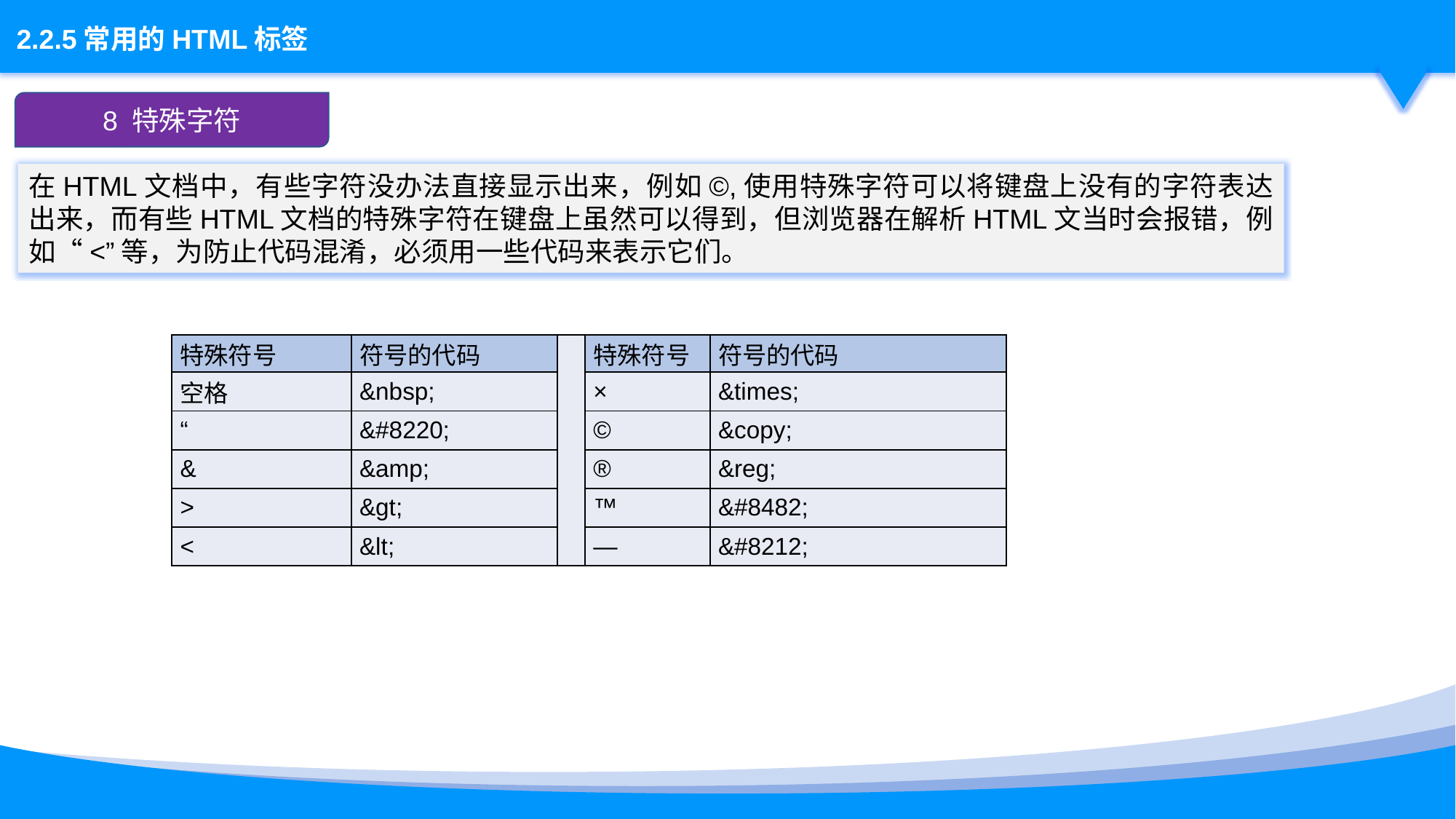

8 特殊字符
在HTML文档中，有些字符没办法直接显示出来，例如©,使用特殊字符可以将键盘上没有的字符表达出来，而有些HTML文档的特殊字符在键盘上虽然可以得到，但浏览器在解析HTML文当时会报错，例如“<”等，为防止代码混淆，必须用一些代码来表示它们。
| 特殊符号 | 符号的代码 |  | 特殊符号 | 符号的代码 |
| --- | --- | --- | --- | --- |
| 空格 | &nbsp; |  | × | &times; |
| “ | &#8220; |  | © | &copy; |
| & | &amp; |  | ® | &reg; |
| > | &gt; |  | ™ | &#8482; |
| < | &lt; |  | — | &#8212; |